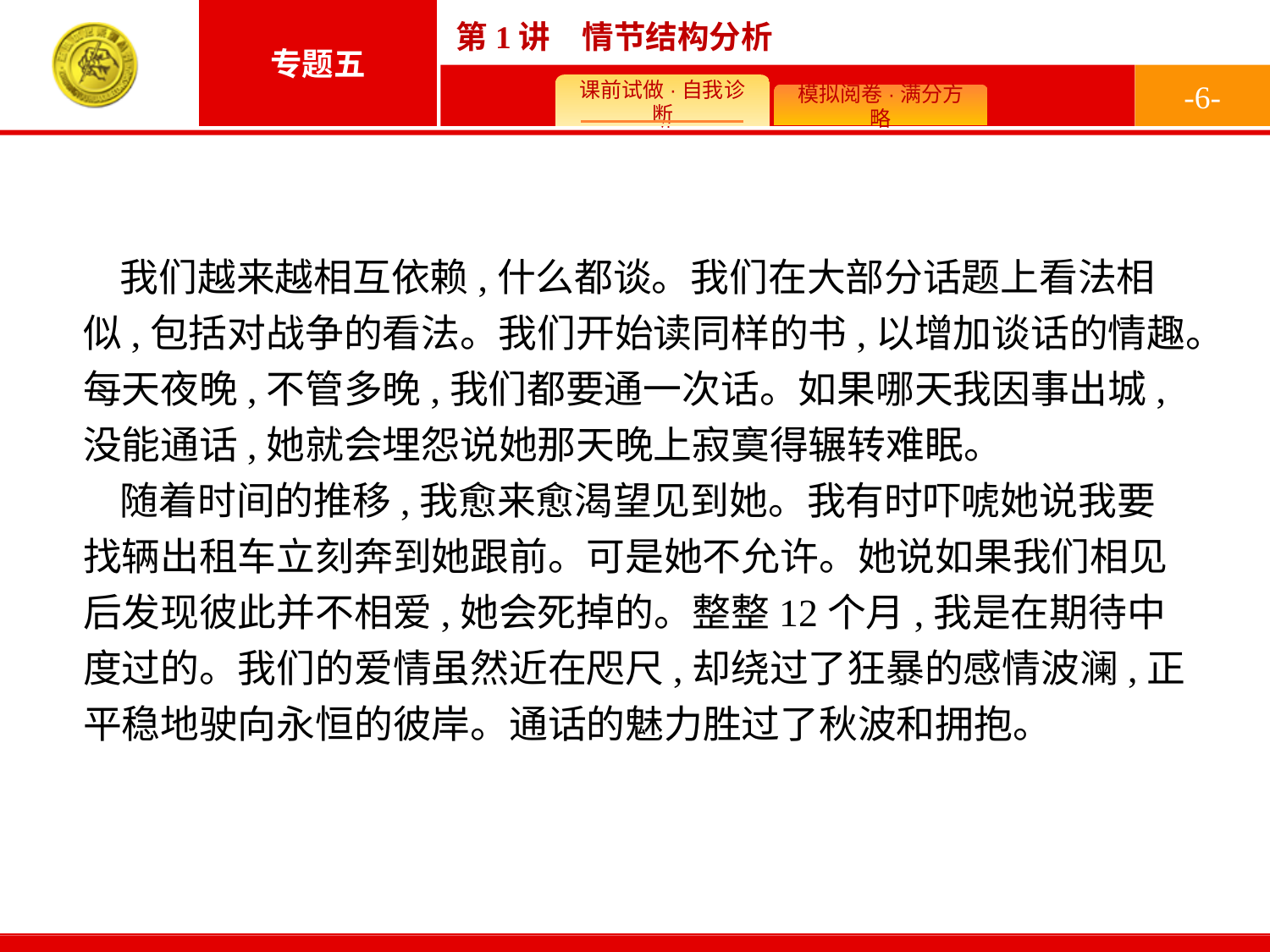

-6-
我们越来越相互依赖,什么都谈。我们在大部分话题上看法相似,包括对战争的看法。我们开始读同样的书,以增加谈话的情趣。每天夜晚,不管多晚,我们都要通一次话。如果哪天我因事出城,没能通话,她就会埋怨说她那天晚上寂寞得辗转难眠。
随着时间的推移,我愈来愈渴望见到她。我有时吓唬她说我要找辆出租车立刻奔到她跟前。可是她不允许。她说如果我们相见后发现彼此并不相爱,她会死掉的。整整12个月,我是在期待中度过的。我们的爱情虽然近在咫尺,却绕过了狂暴的感情波澜,正平稳地驶向永恒的彼岸。通话的魅力胜过了秋波和拥抱。